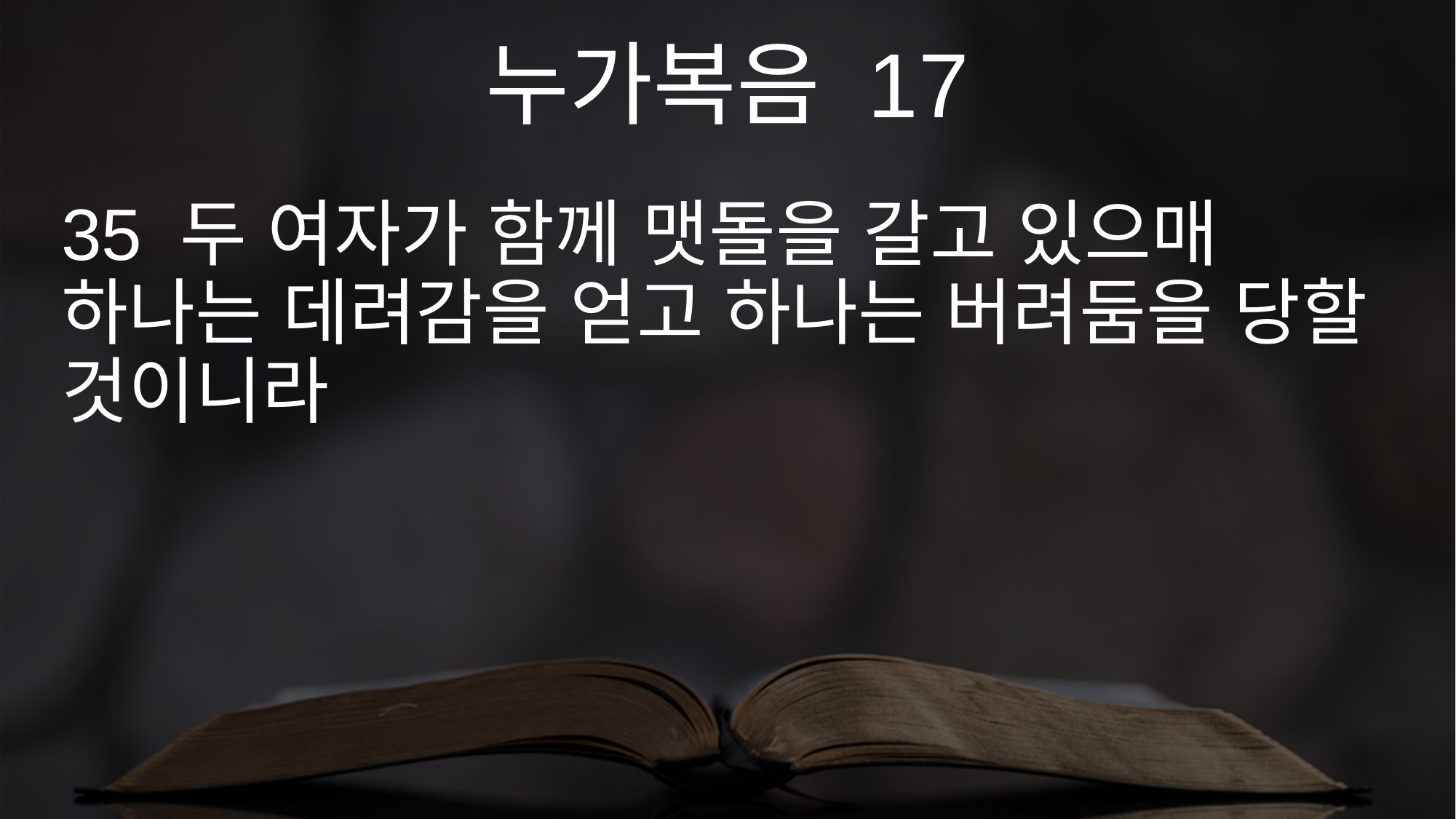

누가복음 17
35 두 여자가 함께 맷돌을 갈고 있으매 하나는 데려감을 얻고 하나는 버려둠을 당할 것이니라